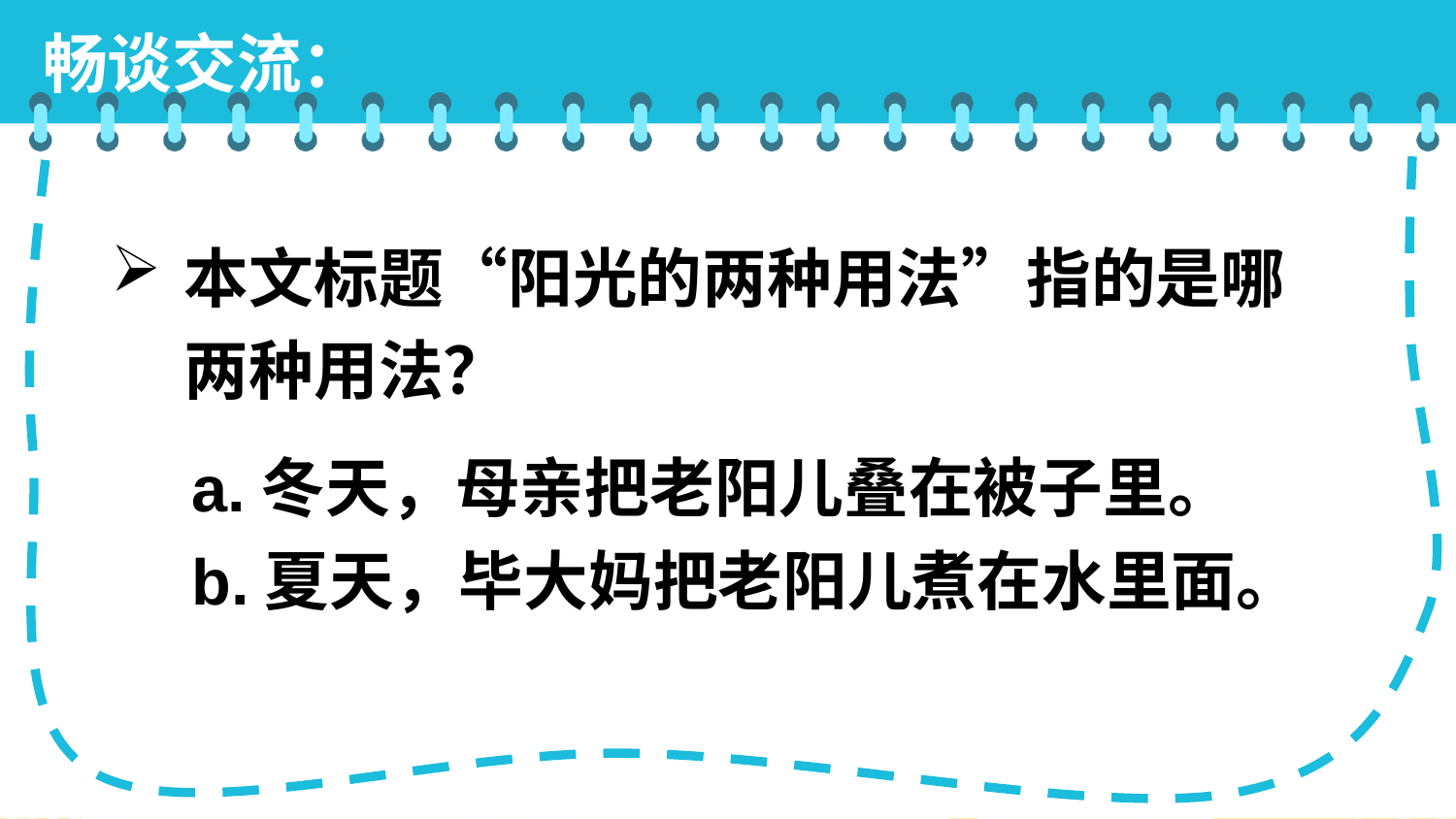

畅谈交流：
本文标题“阳光的两种用法”指的是哪两种用法？
a.冬天，母亲把老阳儿叠在被子里。
b.夏天，毕大妈把老阳儿煮在水里面。